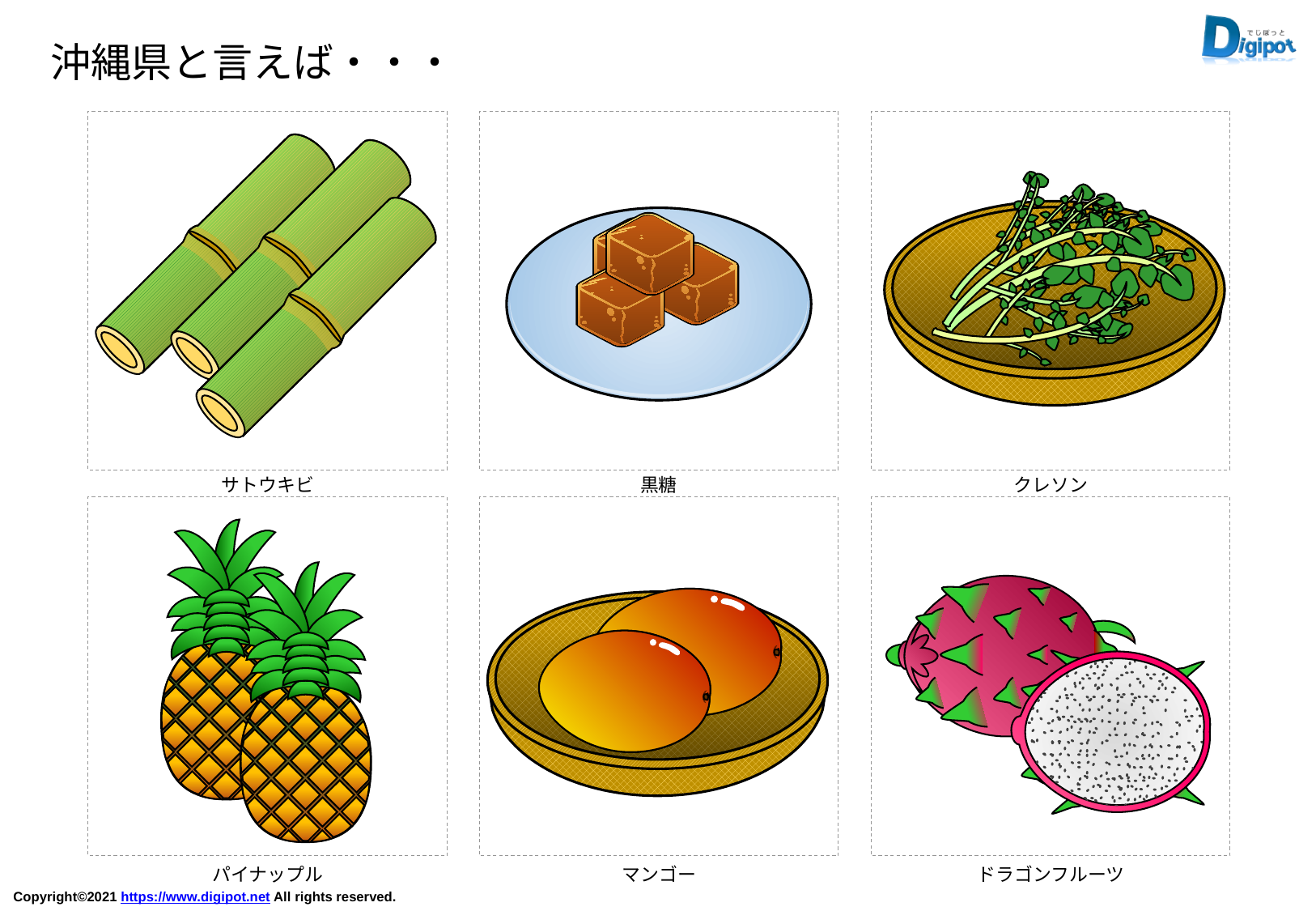

沖縄県と言えば・・・

サトウキビ
黒糖
クレソン

パイナップル
マンゴー
ドラゴンフルーツ